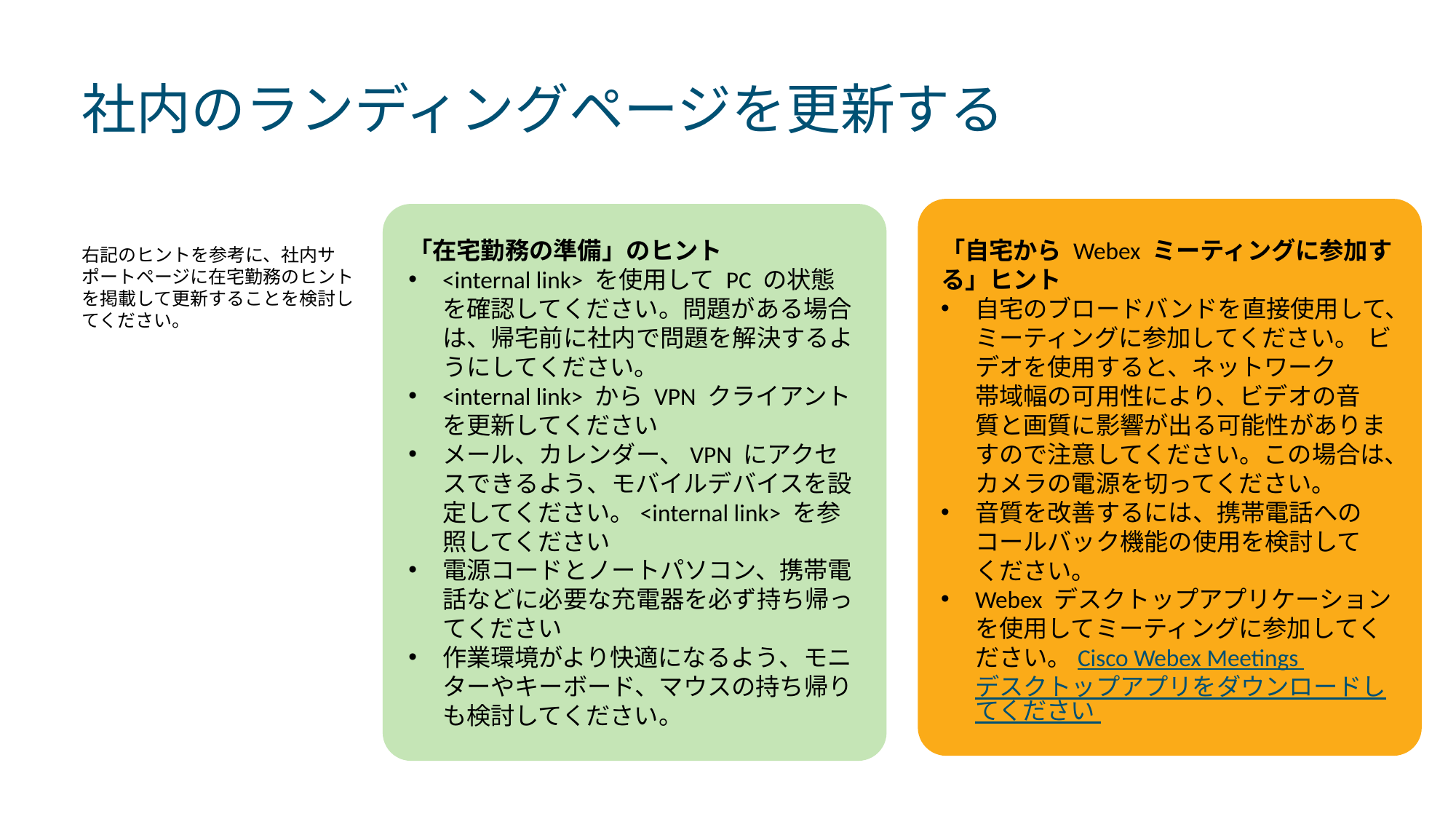

社内のランディングページを更新する

「在宅勤務の準備」のヒント
<internal link> を使用して PC の状態を確認してください。問題がある場合は、帰宅前に社内で問題を解決するようにしてください。
<internal link> から VPN クライアントを更新してください
メール、カレンダー、VPN にアクセスできるよう、モバイルデバイスを設定してください。<internal link> を参照してください
電源コードとノートパソコン、携帯電話などに必要な充電器を必ず持ち帰ってください
作業環境がより快適になるよう、モニターやキーボード、マウスの持ち帰りも検討してください。
「自宅から Webex ミーティングに参加する」ヒント
自宅のブロードバンドを直接使用して、ミーティングに参加してください。  ビデオを使用すると、ネットワーク
帯域幅の可用性により、ビデオの音
質と画質に影響が出る可能性がありますので注意してください。この場合は、カメラの電源を切ってください。
音質を改善するには、携帯電話へのコールバック機能の使用を検討して
ください。
Webex デスクトップアプリケーションを使用してミーティングに参加してください。Cisco Webex Meetings デスクトップアプリをダウンロードしてください
右記のヒントを参考に、社内サポートページに在宅勤務のヒントを掲載して更新することを検討してください。